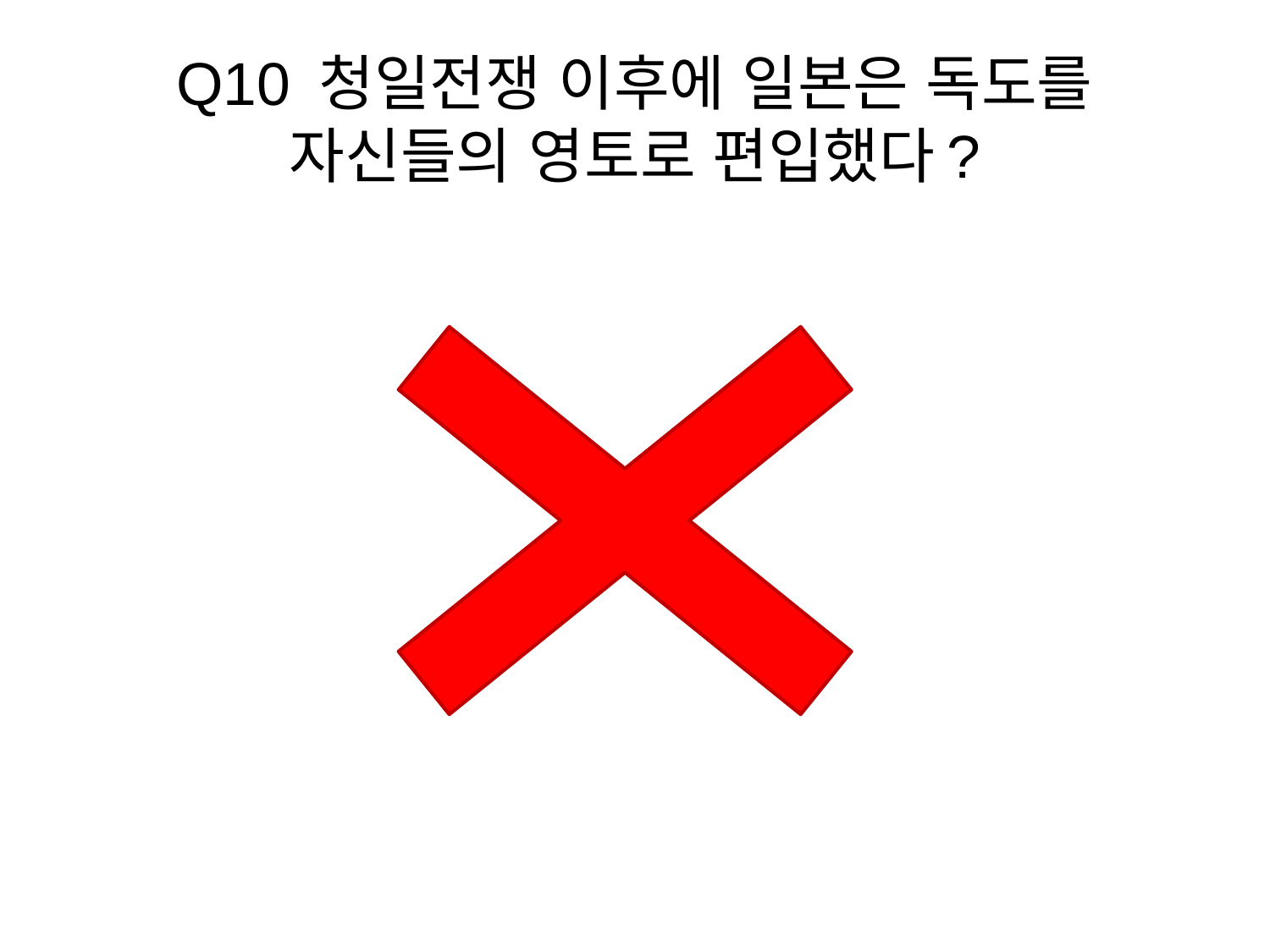

# Q10 청일전쟁 이후에 일본은 독도를 자신들의 영토로 편입했다?